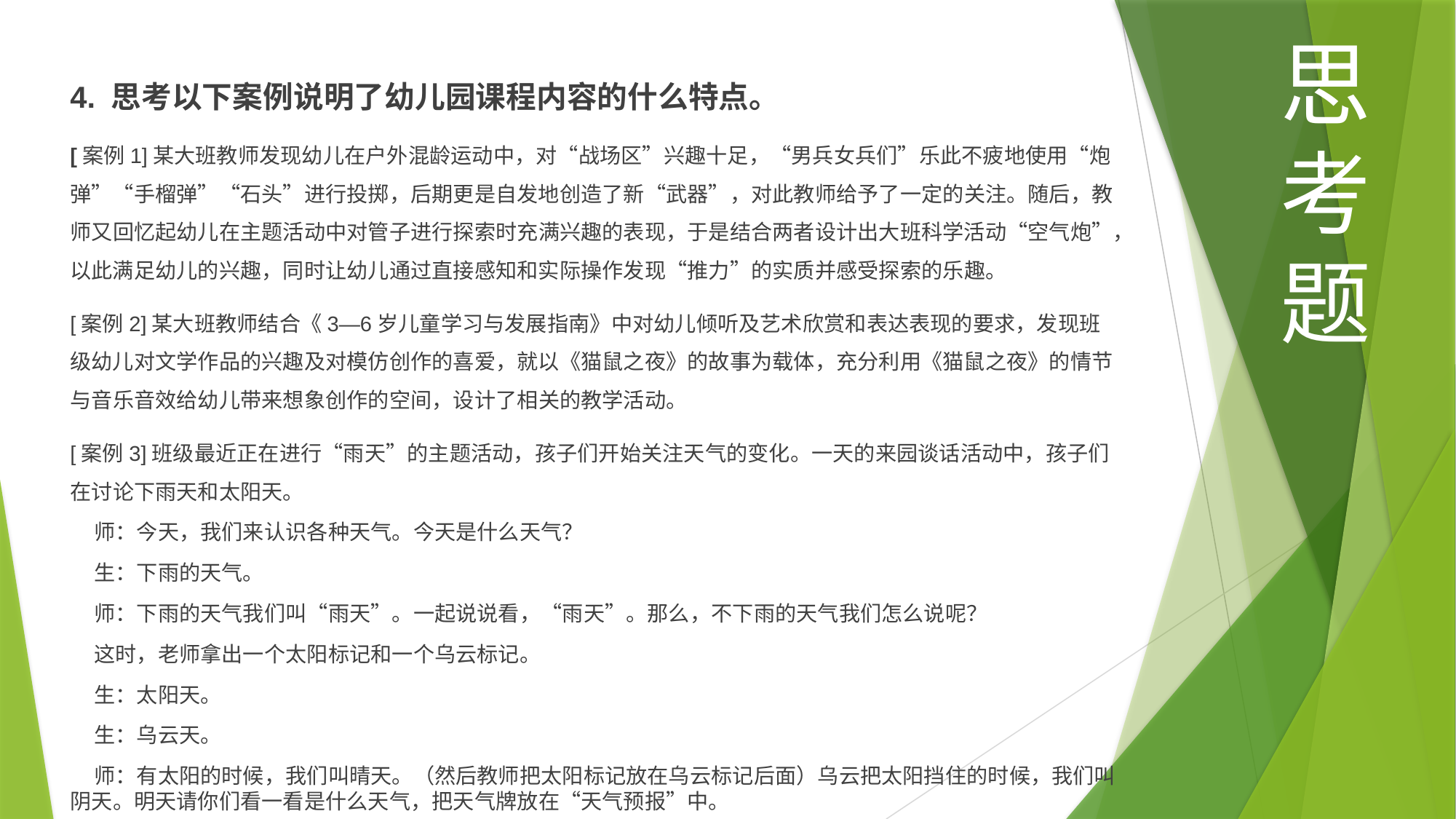

思考题
4. 思考以下案例说明了幼儿园课程内容的什么特点。
[案例1]某大班教师发现幼儿在户外混龄运动中，对“战场区”兴趣十足，“男兵女兵们”乐此不疲地使用“炮弹”“手榴弹”“石头”进行投掷，后期更是自发地创造了新“武器”，对此教师给予了一定的关注。随后，教师又回忆起幼儿在主题活动中对管子进行探索时充满兴趣的表现，于是结合两者设计出大班科学活动“空气炮”，以此满足幼儿的兴趣，同时让幼儿通过直接感知和实际操作发现“推力”的实质并感受探索的乐趣。
[案例2]某大班教师结合《3—6岁儿童学习与发展指南》中对幼儿倾听及艺术欣赏和表达表现的要求，发现班级幼儿对文学作品的兴趣及对模仿创作的喜爱，就以《猫鼠之夜》的故事为载体，充分利用《猫鼠之夜》的情节与音乐音效给幼儿带来想象创作的空间，设计了相关的教学活动。
[案例3]班级最近正在进行“雨天”的主题活动，孩子们开始关注天气的变化。一天的来园谈话活动中，孩子们在讨论下雨天和太阳天。
    师：今天，我们来认识各种天气。今天是什么天气？
    生：下雨的天气。
    师：下雨的天气我们叫“雨天”。一起说说看，“雨天”。那么，不下雨的天气我们怎么说呢？
    这时，老师拿出一个太阳标记和一个乌云标记。
    生：太阳天。
    生：乌云天。
    师：有太阳的时候，我们叫晴天。（然后教师把太阳标记放在乌云标记后面）乌云把太阳挡住的时候，我们叫阴天。明天请你们看一看是什么天气，把天气牌放在“天气预报”中。